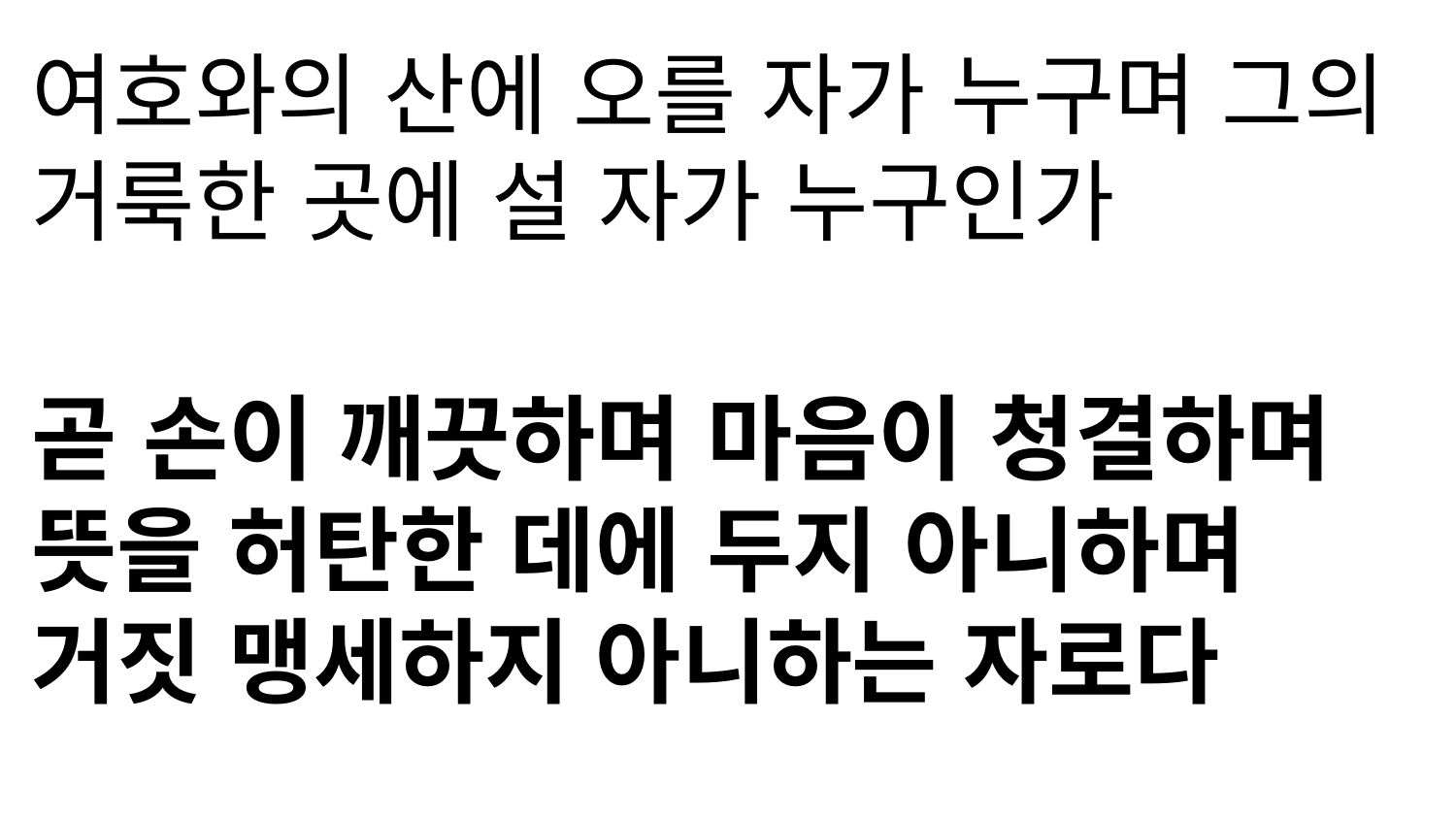

여호와의 산에 오를 자가 누구며 그의 거룩한 곳에 설 자가 누구인가
곧 손이 깨끗하며 마음이 청결하며 뜻을 허탄한 데에 두지 아니하며 거짓 맹세하지 아니하는 자로다